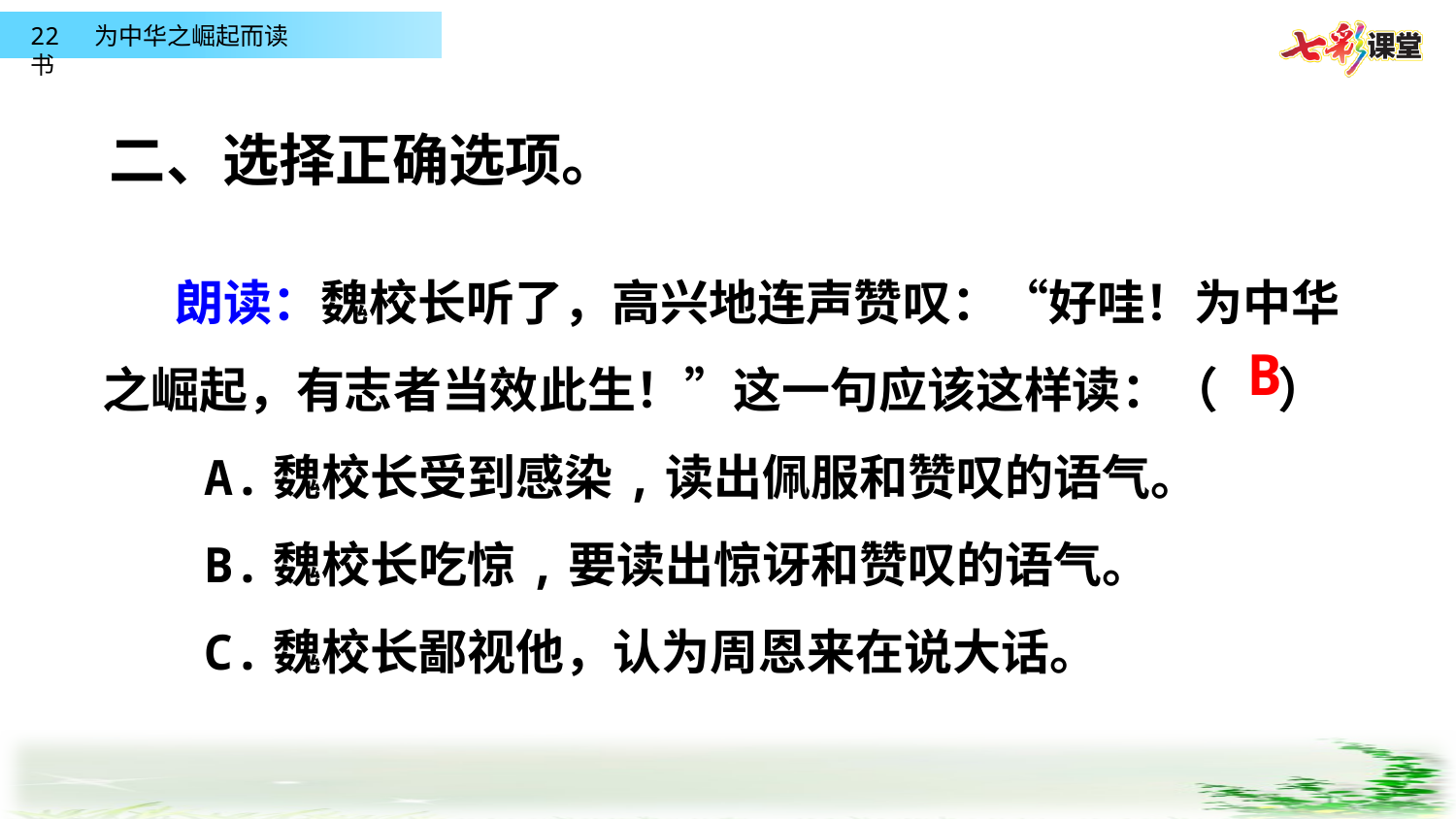

二、选择正确选项。
朗读：魏校长听了，高兴地连声赞叹：“好哇！为中华之崛起，有志者当效此生！”这一句应该这样读：（   ）
 A.魏校长受到感染,读出佩服和赞叹的语气。
 B.魏校长吃惊,要读出惊讶和赞叹的语气。
 C.魏校长鄙视他，认为周恩来在说大话。
B